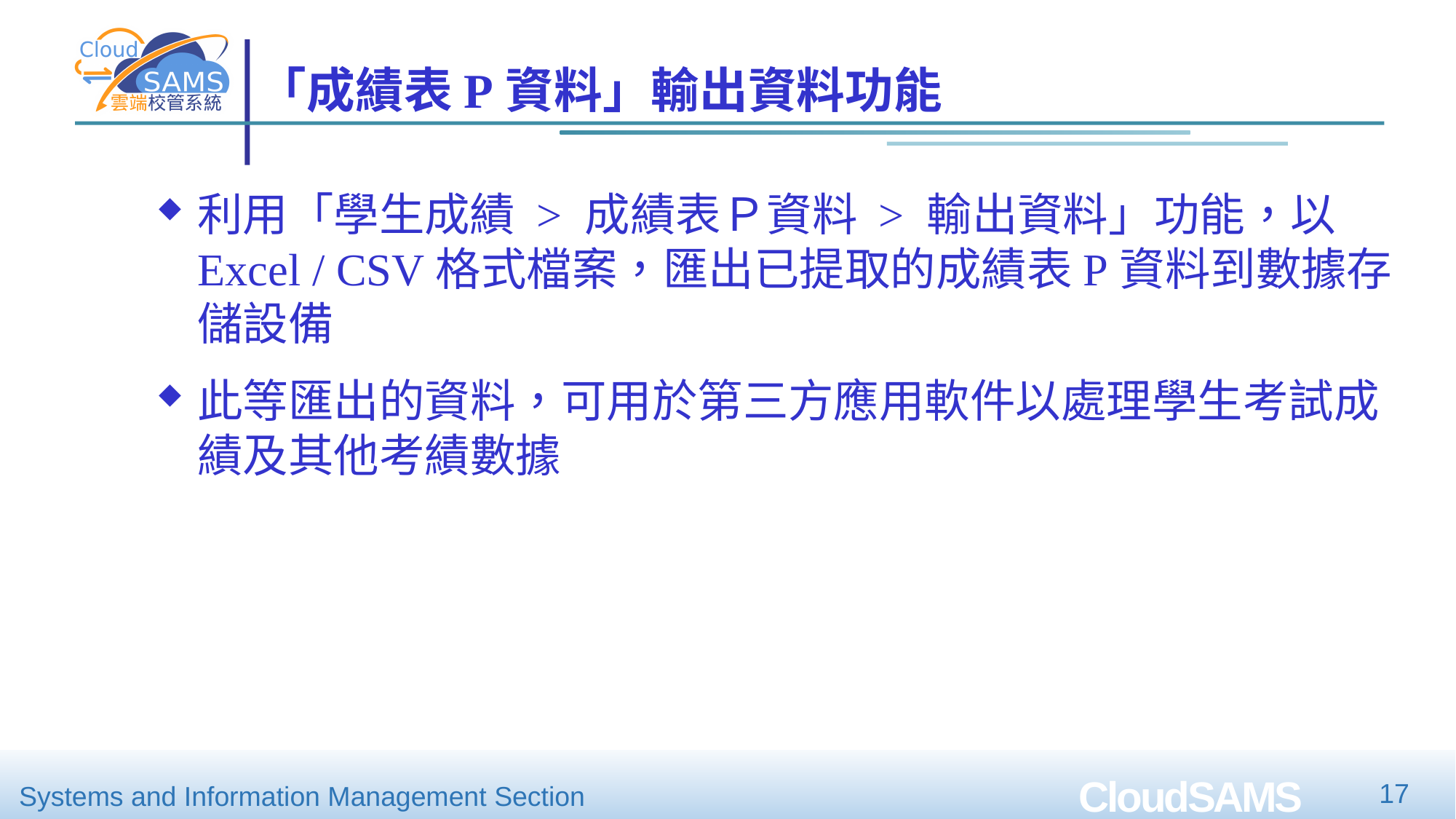

# 「成績表P資料」輸出資料功能
利用「學生成績 > 成績表Ｐ資料 > 輸出資料」功能，以Excel / CSV格式檔案，匯出已提取的成績表P資料到數據存儲設備
此等匯出的資料，可用於第三方應用軟件以處理學生考試成績及其他考績數據
17